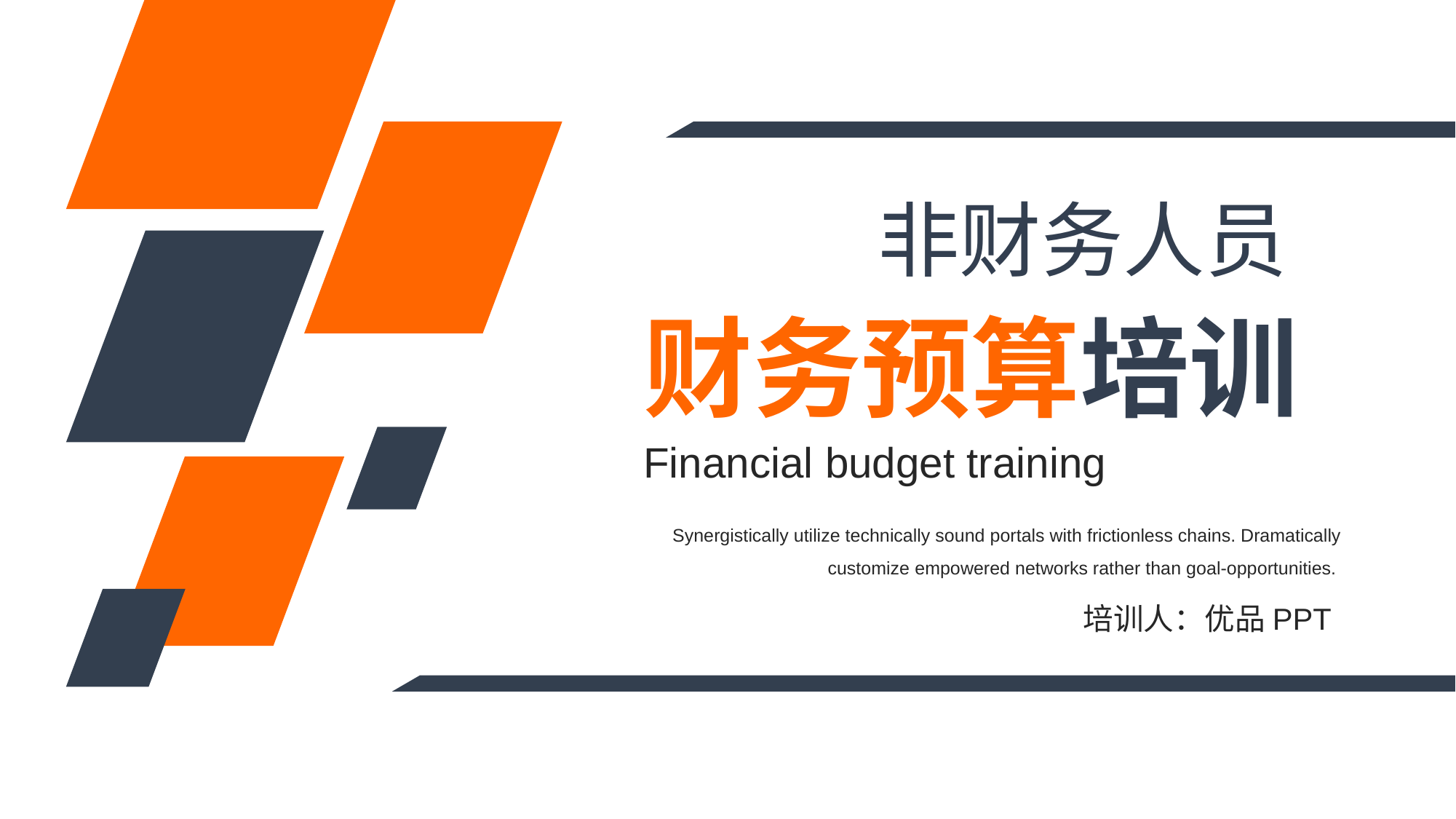

非财务人员
财务预算培训
Financial budget training
Synergistically utilize technically sound portals with frictionless chains. Dramatically customize empowered networks rather than goal-opportunities.
培训人：优品PPT